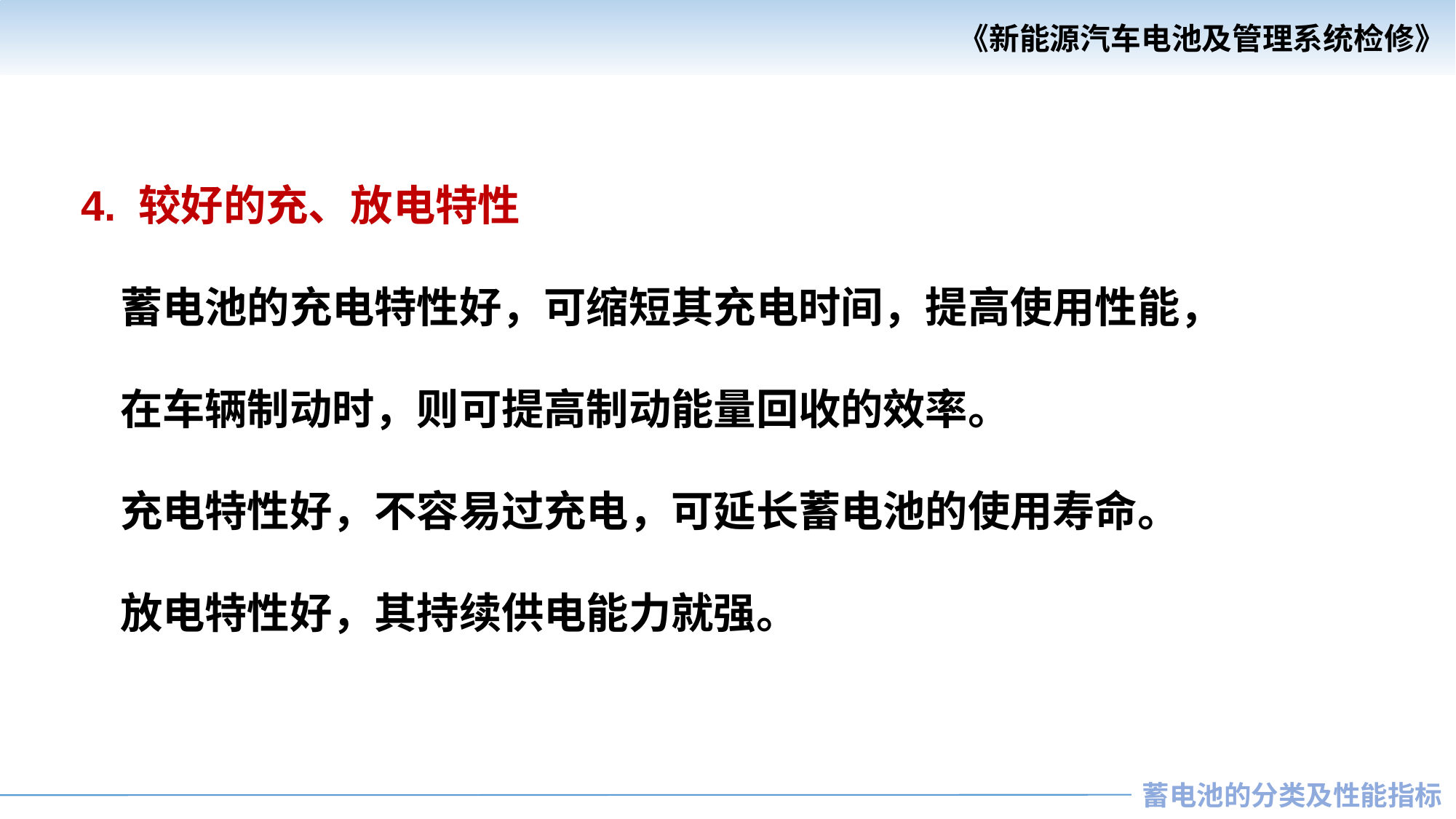

4. 较好的充、放电特性
   蓄电池的充电特性好，可缩短其充电时间，提高使用性能，
   在车辆制动时，则可提高制动能量回收的效率。
   充电特性好，不容易过充电，可延长蓄电池的使用寿命。
   放电特性好，其持续供电能力就强。